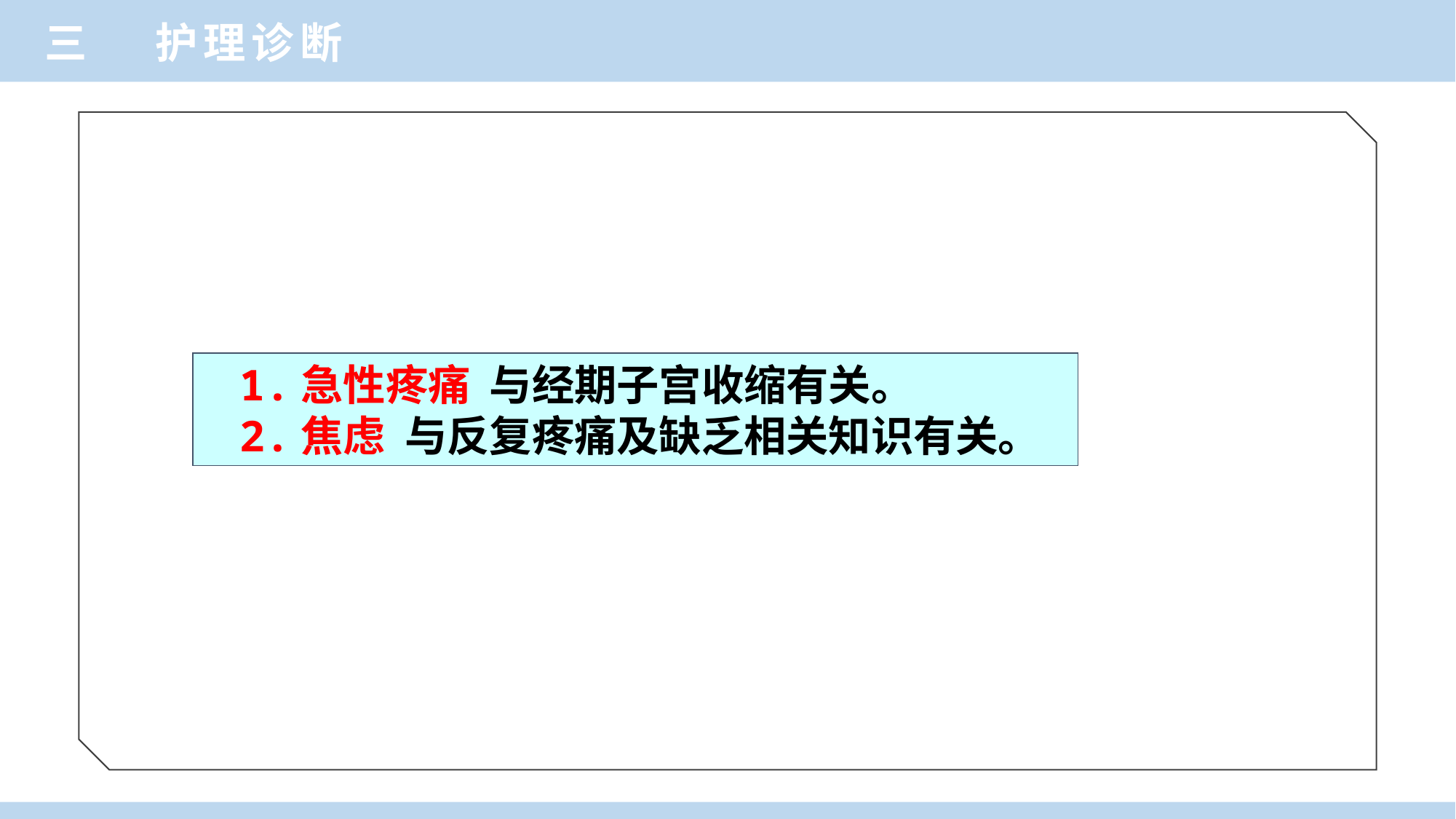

三    护理诊断

1.急性疼痛  与经期子宫收缩有关。
2.焦虑  与反复疼痛及缺乏相关知识有关。